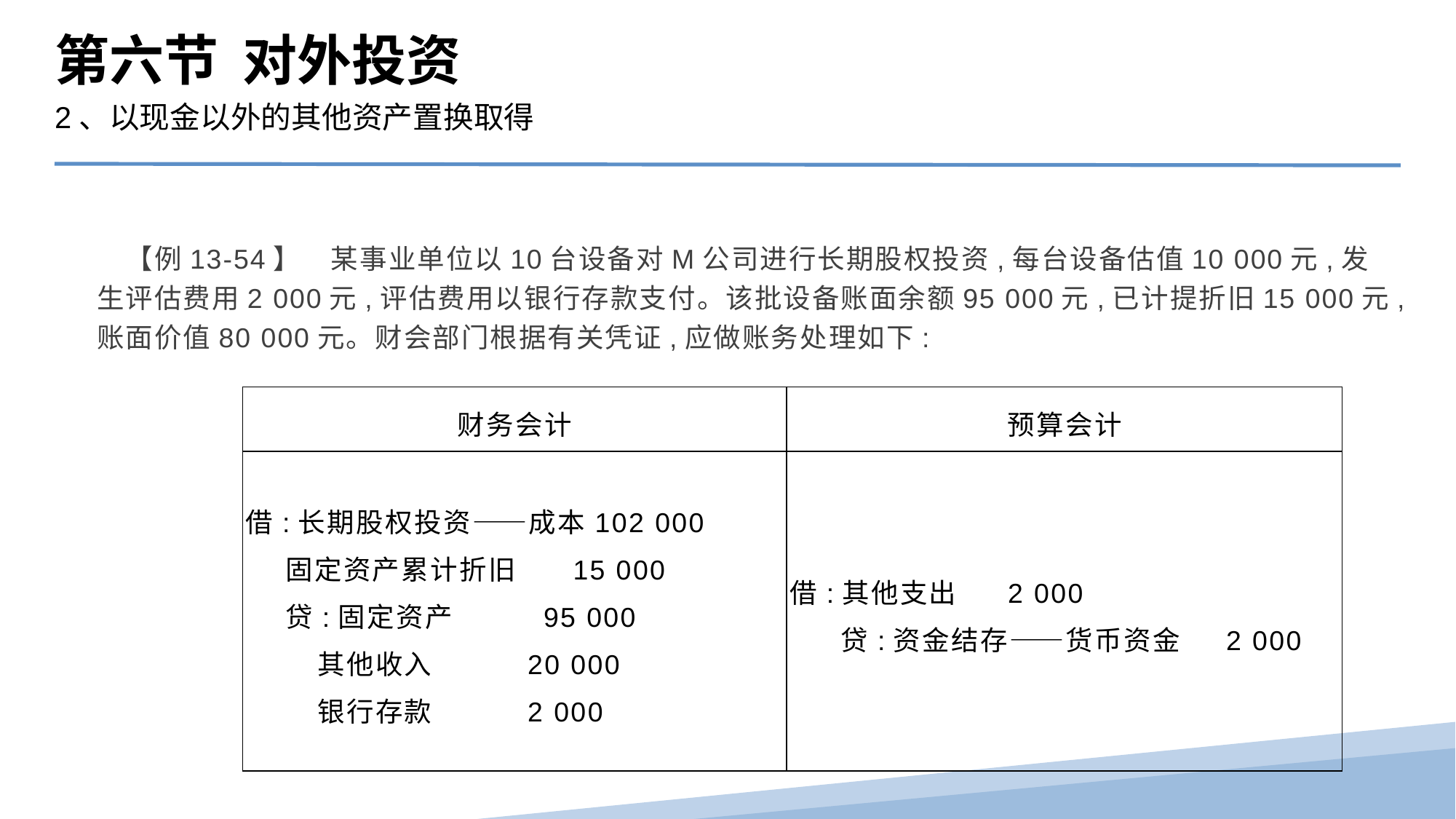

第六节  对外投资
2、以现金以外的其他资产置换取得
　【例13-54】　某事业单位以10台设备对M公司进行长期股权投资,每台设备估值10 000元,发生评估费用2 000元,评估费用以银行存款支付。该批设备账面余额95 000元,已计提折旧15 000元,账面价值80 000元。财会部门根据有关凭证,应做账务处理如下:
| 财务会计 | 预算会计 |
| --- | --- |
| 借:长期股权投资——成本102 000 固定资产累计折旧 15 000 贷:固定资产 95 000 其他收入 20 000 银行存款 2 000 | 借:其他支出 2 000 贷:资金结存——货币资金 2 000 |